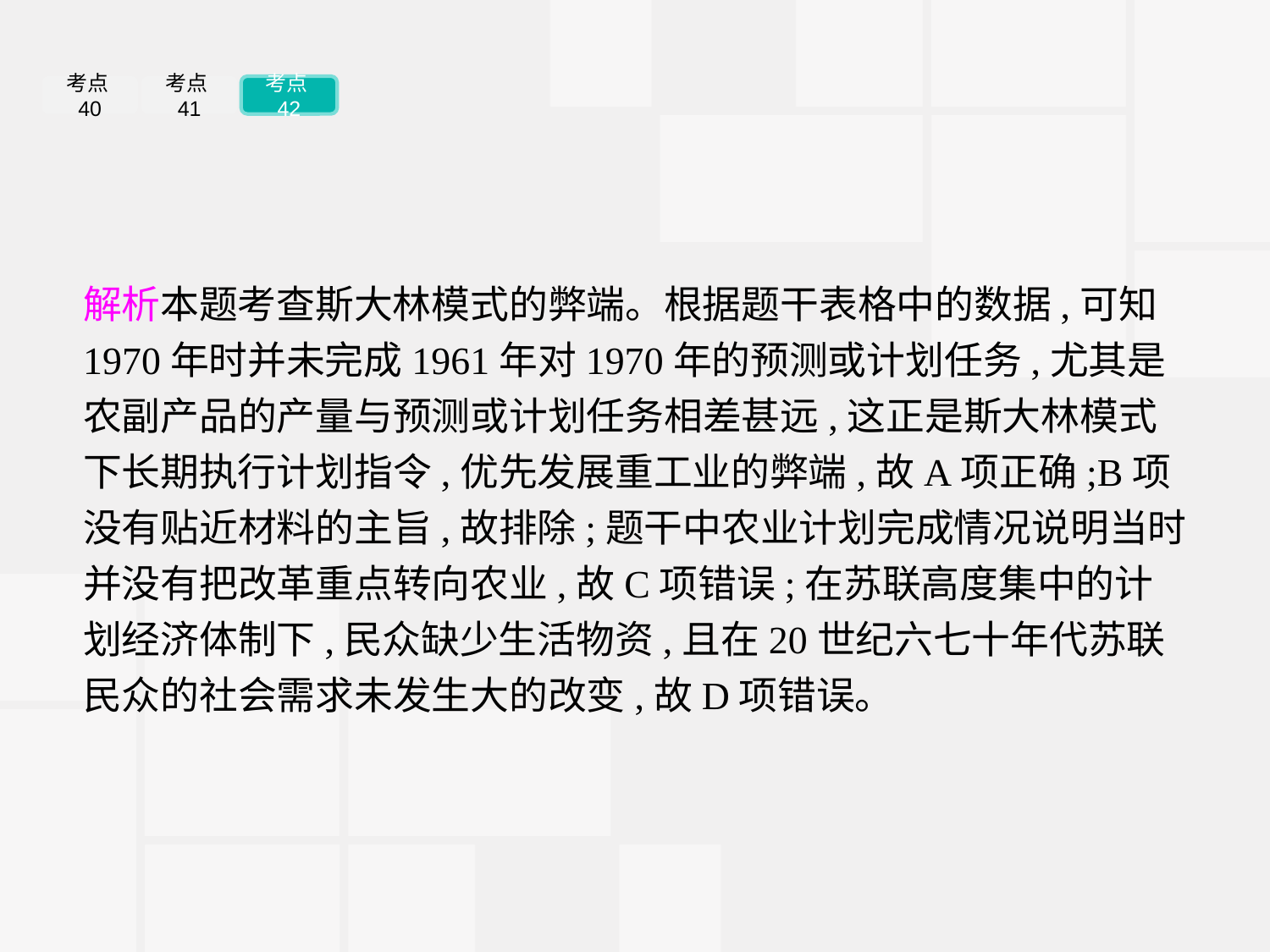

考点40
考点41
考点42
解析本题考查斯大林模式的弊端。根据题干表格中的数据,可知1970年时并未完成1961年对1970年的预测或计划任务,尤其是农副产品的产量与预测或计划任务相差甚远,这正是斯大林模式下长期执行计划指令,优先发展重工业的弊端,故A项正确;B项没有贴近材料的主旨,故排除;题干中农业计划完成情况说明当时并没有把改革重点转向农业,故C项错误;在苏联高度集中的计划经济体制下,民众缺少生活物资,且在20世纪六七十年代苏联民众的社会需求未发生大的改变,故D项错误。